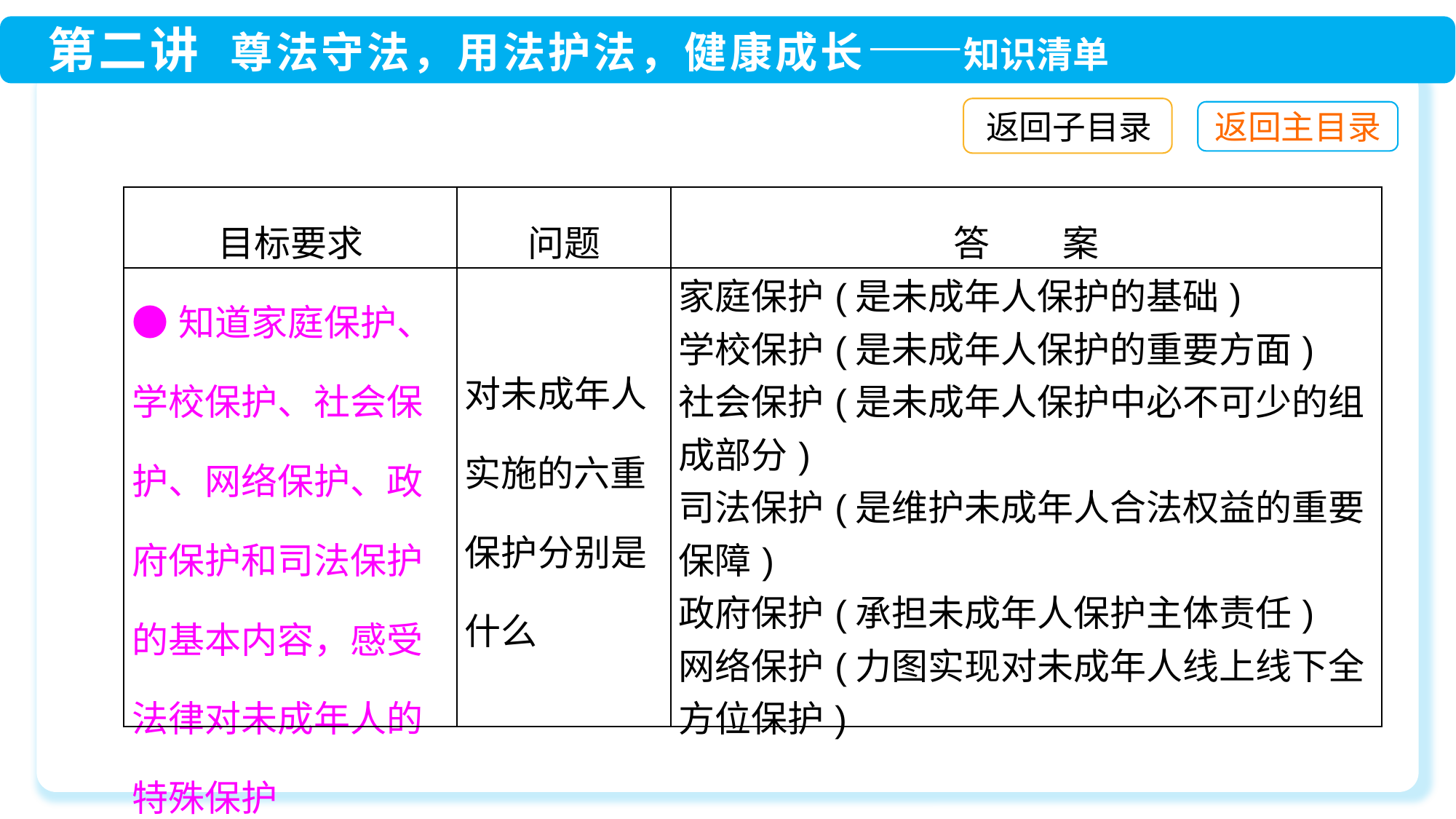

返回子目录
| 目标要求 | 问题 | 答　　案 |
| --- | --- | --- |
| ●知道家庭保护、学校保护、社会保护、网络保护、政府保护和司法保护的基本内容，感受法律对未成年人的特殊保护 | 对未成年人实施的六重保护分别是什么 | 家庭保护(是未成年人保护的基础) 学校保护(是未成年人保护的重要方面) 社会保护(是未成年人保护中必不可少的组成部分) 司法保护(是维护未成年人合法权益的重要保障) 政府保护(承担未成年人保护主体责任) 网络保护(力图实现对未成年人线上线下全方位保护) |